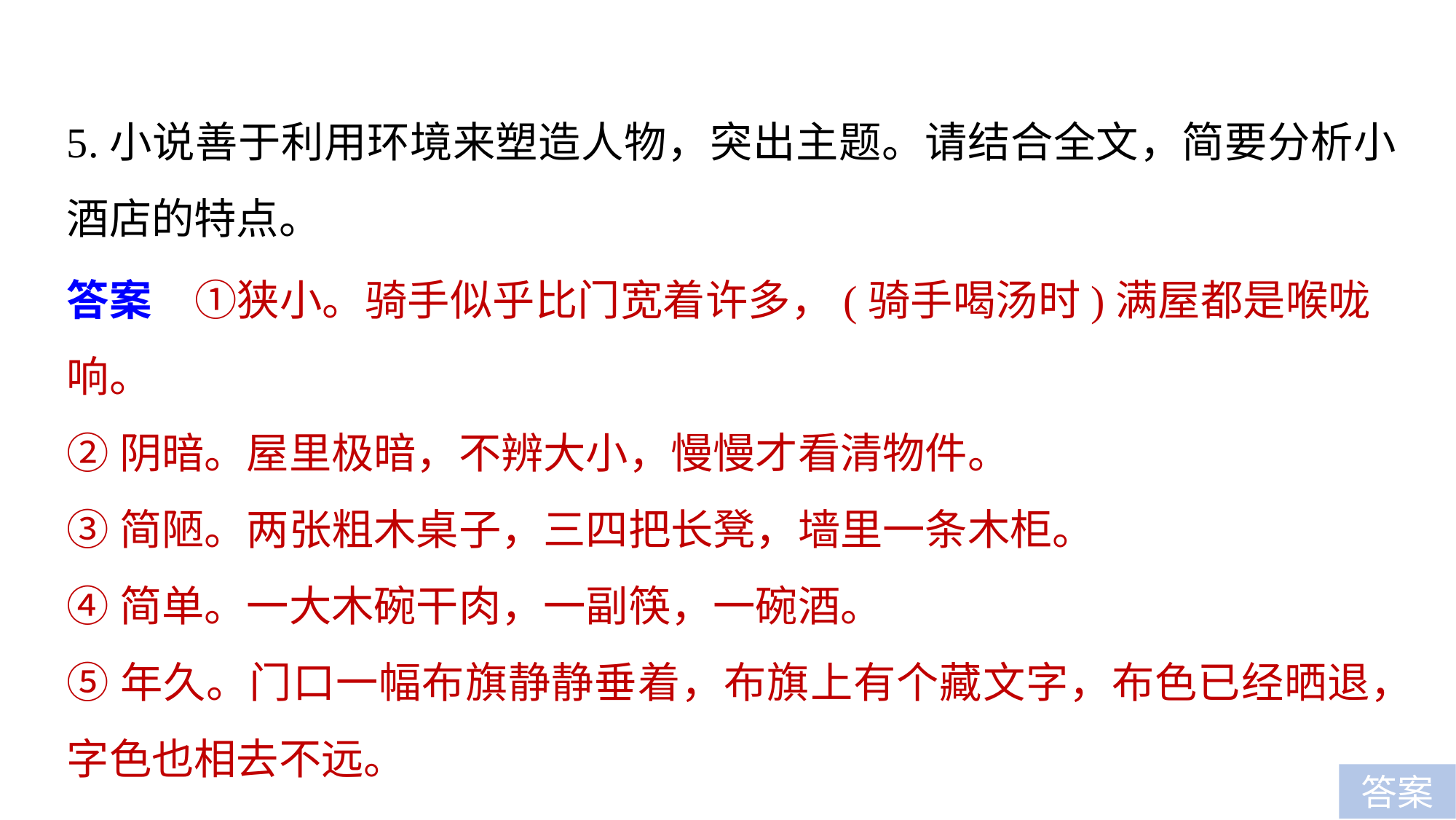

5.小说善于利用环境来塑造人物，突出主题。请结合全文，简要分析小酒店的特点。
答案　①狭小。骑手似乎比门宽着许多，(骑手喝汤时)满屋都是喉咙响。
②阴暗。屋里极暗，不辨大小，慢慢才看清物件。
③简陋。两张粗木桌子，三四把长凳，墙里一条木柜。
④简单。一大木碗干肉，一副筷，一碗酒。
⑤年久。门口一幅布旗静静垂着，布旗上有个藏文字，布色已经晒退，字色也相去不远。
答案